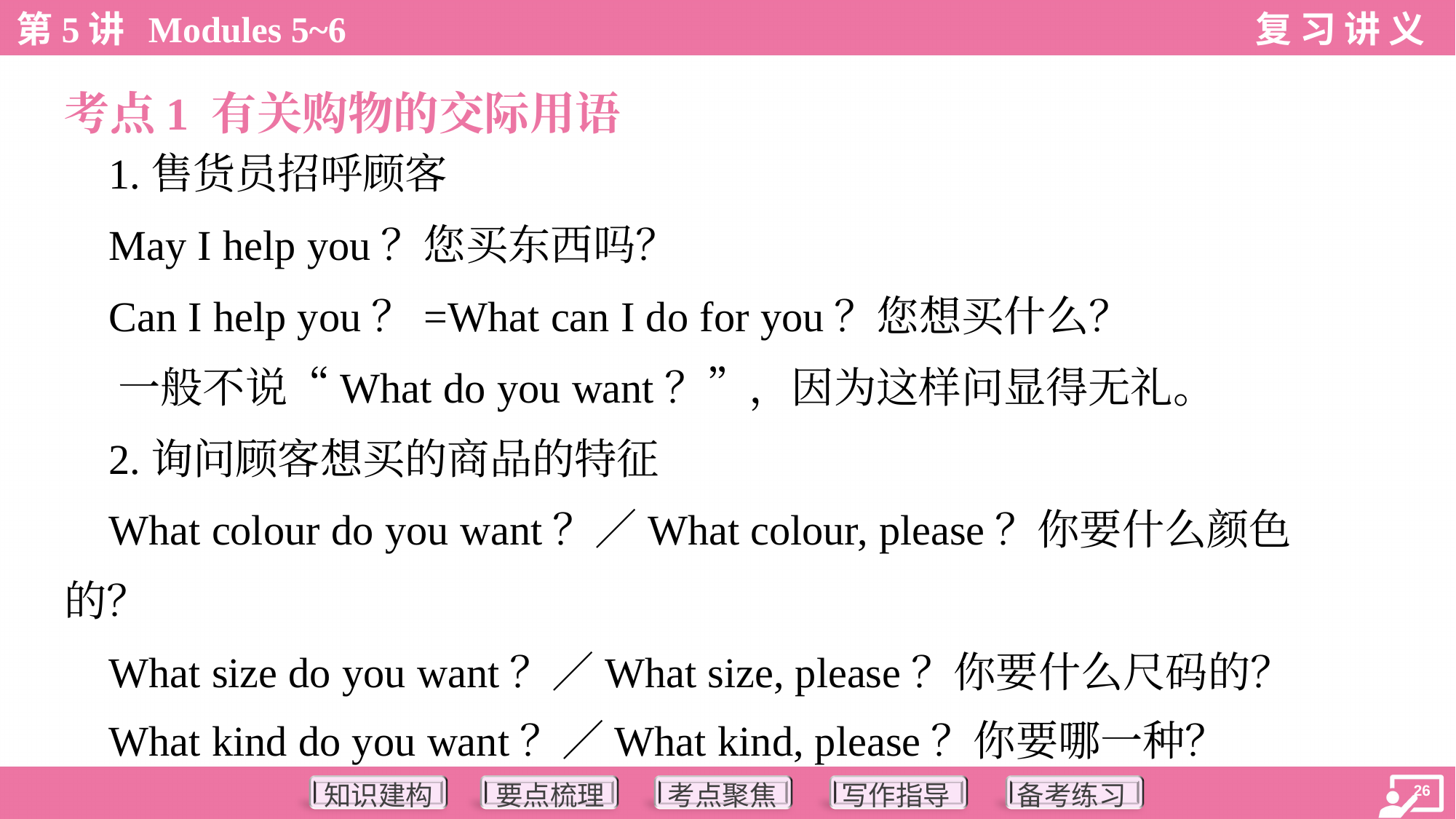

考点1 有关购物的交际用语
    1.售货员招呼顾客
    May I help you？您买东西吗？
    Can I help you？=What can I do for you？您想买什么？
    一般不说“What do you want？”，因为这样问显得无礼。
    2.询问顾客想买的商品的特征
    What colour do you want？／What colour, please？你要什么颜色
的？
    What size do you want？／What size, please？你要什么尺码的？
    What kind do you want？／What kind, please？你要哪一种？